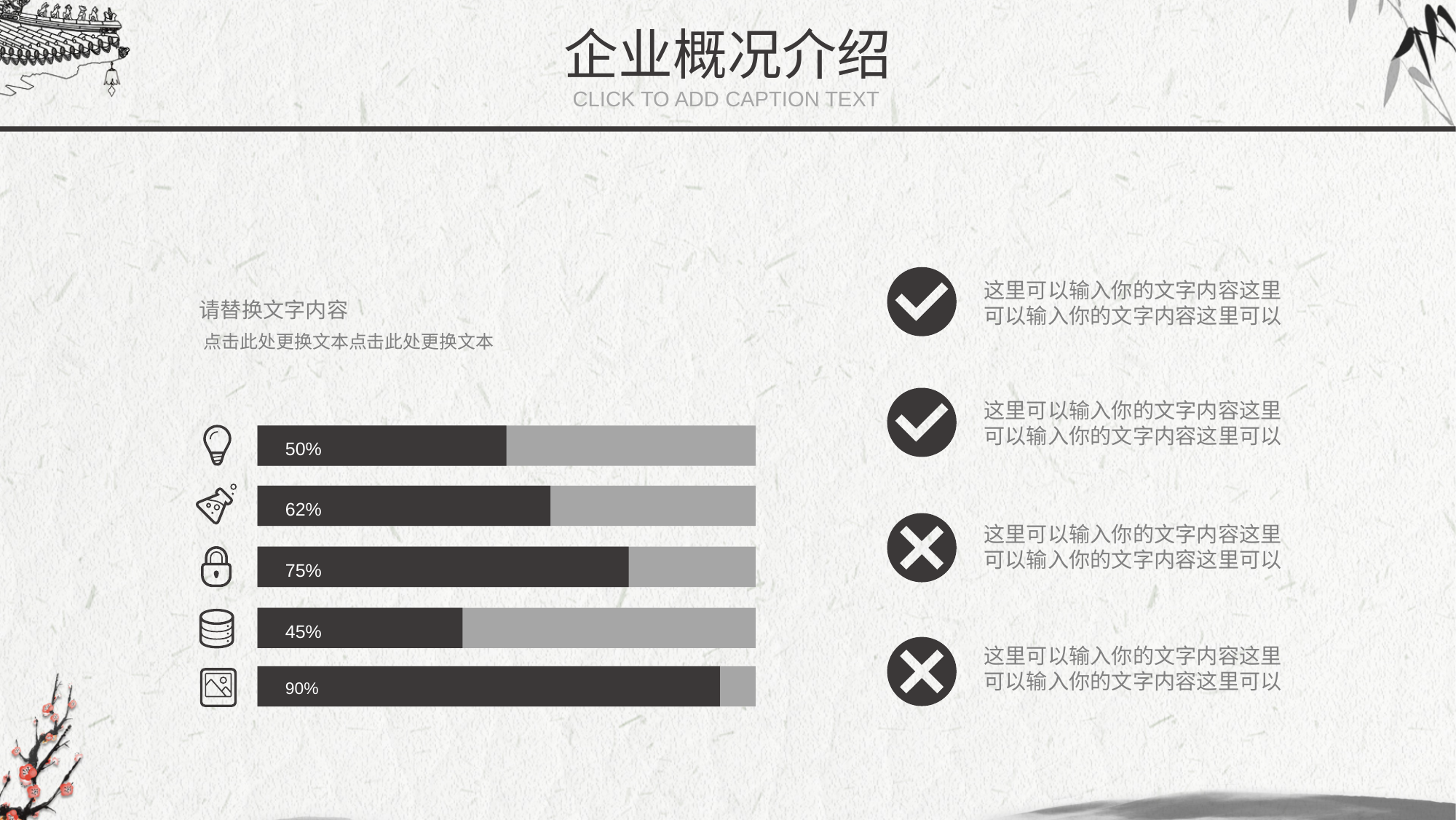

企业概况介绍
CLICK TO ADD CAPTION TEXT

这里可以输入你的文字内容这里可以输入你的文字内容这里可以
请替换文字内容
点击此处更换文本点击此处更换文本

50%

62%

75%

45%

90%

这里可以输入你的文字内容这里可以输入你的文字内容这里可以

这里可以输入你的文字内容这里可以输入你的文字内容这里可以

这里可以输入你的文字内容这里可以输入你的文字内容这里可以